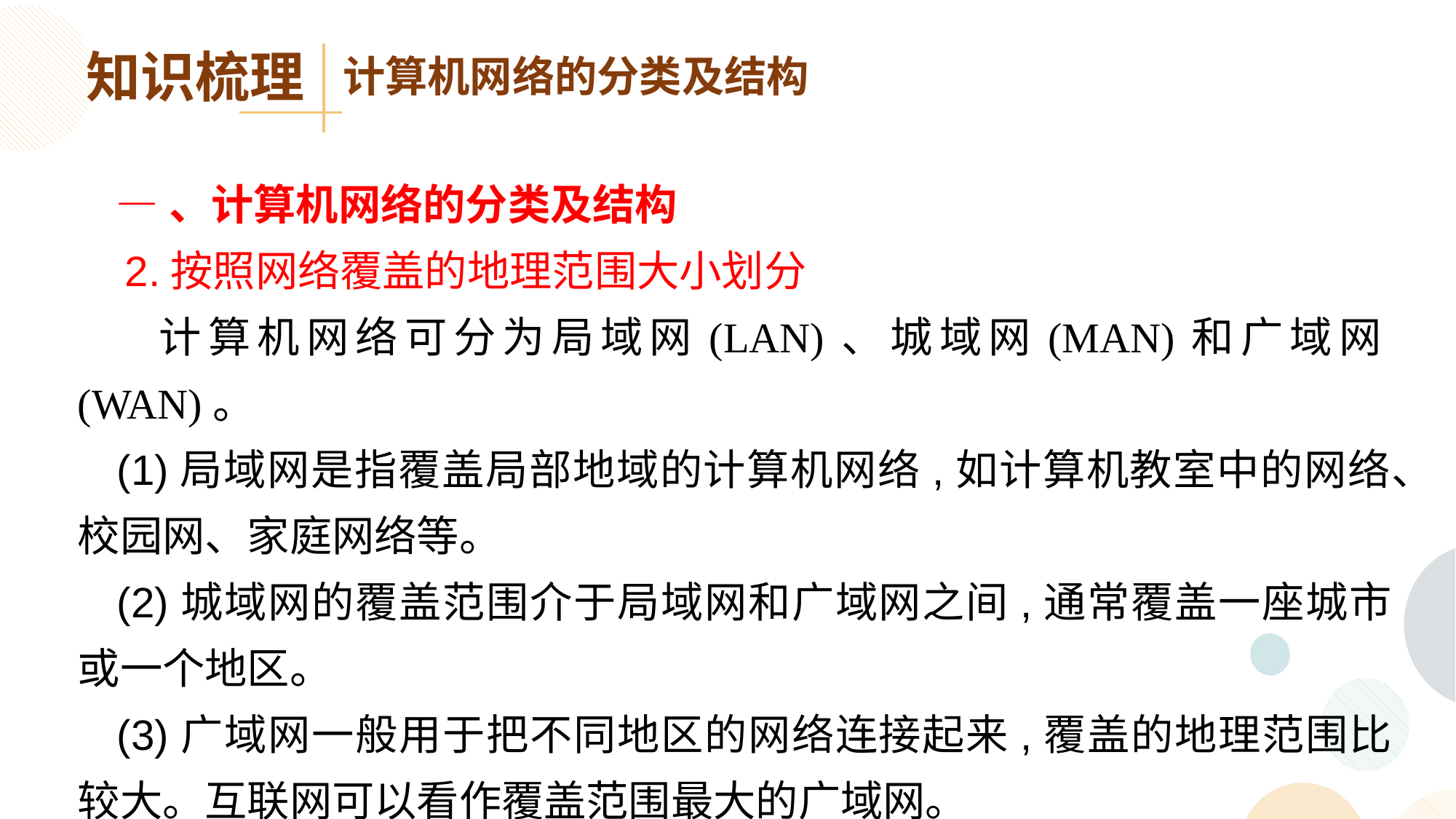

知识梳理
计算机网络的分类及结构
    —、计算机网络的分类及结构
    2.按照网络覆盖的地理范围大小划分
    计算机网络可分为局域网(LAN)、城域网(MAN)和广域网(WAN)。
   (1)局域网是指覆盖局部地域的计算机网络,如计算机教室中的网络、校园网、家庭网络等。
   (2)城域网的覆盖范围介于局域网和广域网之间,通常覆盖一座城市或一个地区。
   (3)广域网一般用于把不同地区的网络连接起来,覆盖的地理范围比较大。互联网可以看作覆盖范围最大的广域网。